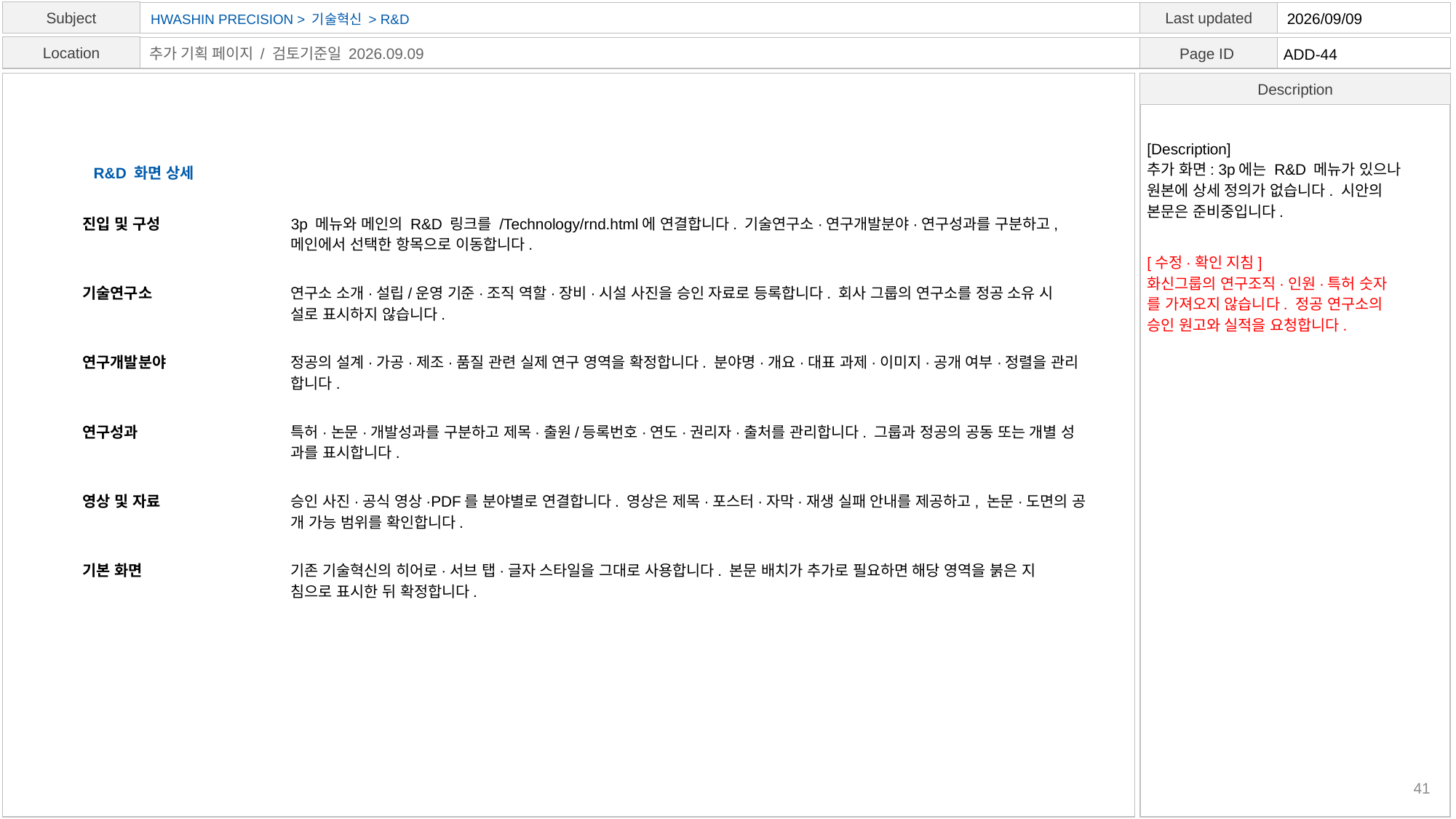

HWASHIN PRECISION > 기술혁신 > R&D
2026/09/09
ADD-44
추가 기획 페이지 / 검토기준일 2026.09.09
[Description]
추가 화면: 3p에는 R&D 메뉴가 있으나
원본에 상세 정의가 없습니다. 시안의
본문은 준비중입니다.
R&D 화면 상세
진입 및 구성
3p 메뉴와 메인의 R&D 링크를 /Technology/rnd.html에 연결합니다. 기술연구소·연구개발분야·연구성과를 구분하고,
메인에서 선택한 항목으로 이동합니다.
[수정·확인 지침]
화신그룹의 연구조직·인원·특허 숫자
를 가져오지 않습니다. 정공 연구소의
승인 원고와 실적을 요청합니다.
기술연구소
연구소 소개·설립/운영 기준·조직 역할·장비·시설 사진을 승인 자료로 등록합니다. 회사 그룹의 연구소를 정공 소유 시
설로 표시하지 않습니다.
연구개발분야
정공의 설계·가공·제조·품질 관련 실제 연구 영역을 확정합니다. 분야명·개요·대표 과제·이미지·공개 여부·정렬을 관리
합니다.
연구성과
특허·논문·개발성과를 구분하고 제목·출원/등록번호·연도·권리자·출처를 관리합니다. 그룹과 정공의 공동 또는 개별 성
과를 표시합니다.
영상 및 자료
승인 사진·공식 영상·PDF를 분야별로 연결합니다. 영상은 제목·포스터·자막·재생 실패 안내를 제공하고, 논문·도면의 공
개 가능 범위를 확인합니다.
기본 화면
기존 기술혁신의 히어로·서브 탭·글자 스타일을 그대로 사용합니다. 본문 배치가 추가로 필요하면 해당 영역을 붉은 지
침으로 표시한 뒤 확정합니다.
41